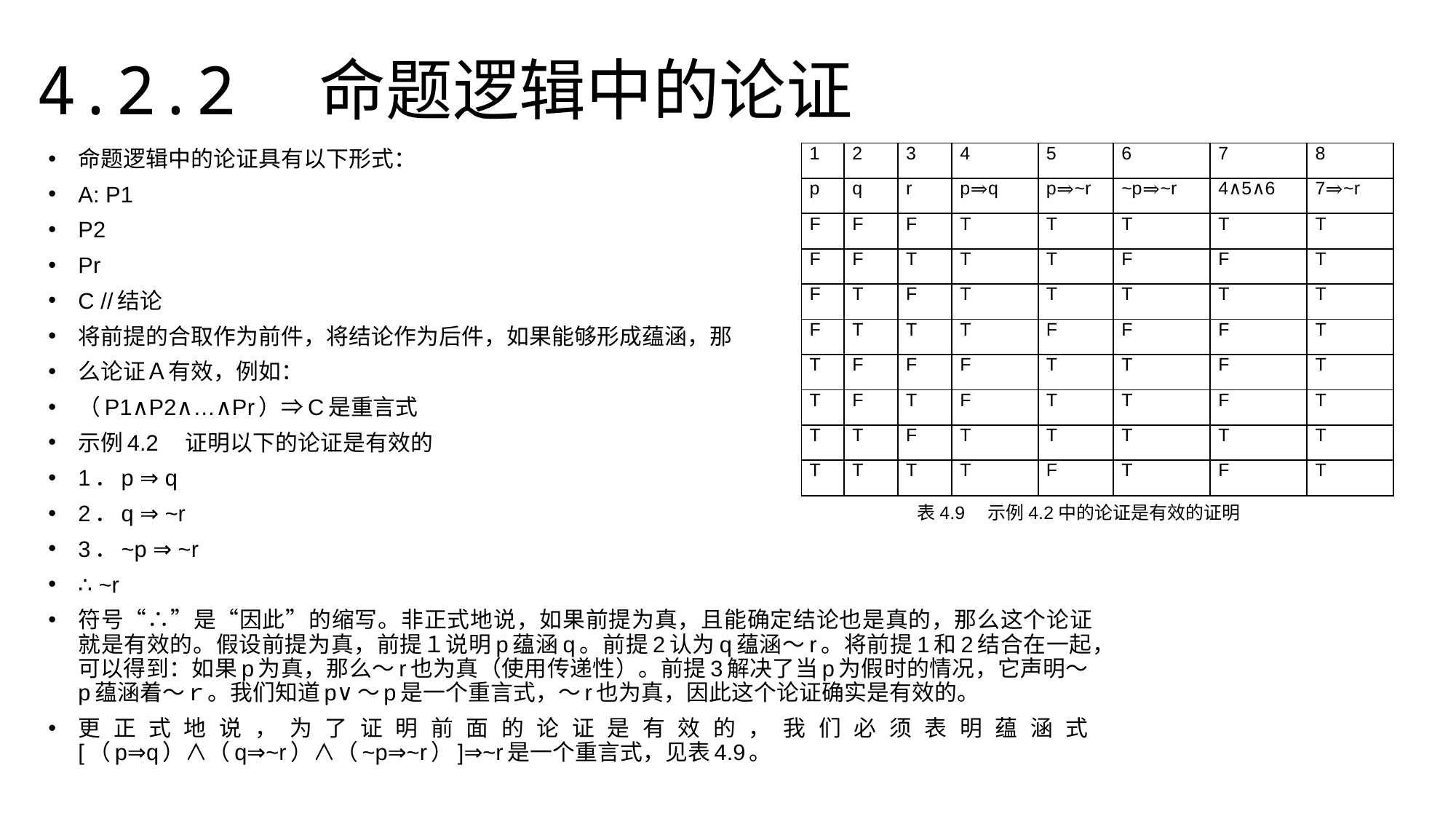

4.2.2　命题逻辑中的论证
命题逻辑中的论证具有以下形式：
A: P1
P2
Pr
C //结论
将前提的合取作为前件，将结论作为后件，如果能够形成蕴涵，那
么论证Ａ有效，例如：
（P1∧P2∧…∧Pr）⇒C是重言式
示例4.2　证明以下的论证是有效的
1．p ⇒ q
2．q ⇒ ~r
3．~p ⇒ ~r
∴ ~r
符号“∴”是“因此”的缩写。非正式地说，如果前提为真，且能确定结论也是真的，那么这个论证就是有效的。假设前提为真，前提１说明p蕴涵q。前提2认为q蕴涵～r。将前提1和2结合在一起，可以得到：如果p为真，那么～r也为真（使用传递性）。前提3解决了当p为假时的情况，它声明～p蕴涵着～ｒ。我们知道p∨～p是一个重言式，～r也为真，因此这个论证确实是有效的。
更正式地说，为了证明前面的论证是有效的，我们必须表明蕴涵式[（p⇒q）∧（q⇒~r）∧（~p⇒~r）]⇒~r是一个重言式，见表4.9。
| 1 | 2 | 3 | 4 | 5 | 6 | 7 | 8 |
| --- | --- | --- | --- | --- | --- | --- | --- |
| p | q | r | p⇒q | p⇒~r | ~p⇒~r | 4∧5∧6 | 7⇒~r |
| F | F | F | T | T | T | T | T |
| F | F | T | T | T | F | F | T |
| F | T | F | T | T | T | T | T |
| F | T | T | T | F | F | F | T |
| T | F | F | F | T | T | F | T |
| T | F | T | F | T | T | F | T |
| T | T | F | T | T | T | T | T |
| T | T | T | T | F | T | F | T |
表4.9　示例4.2中的论证是有效的证明